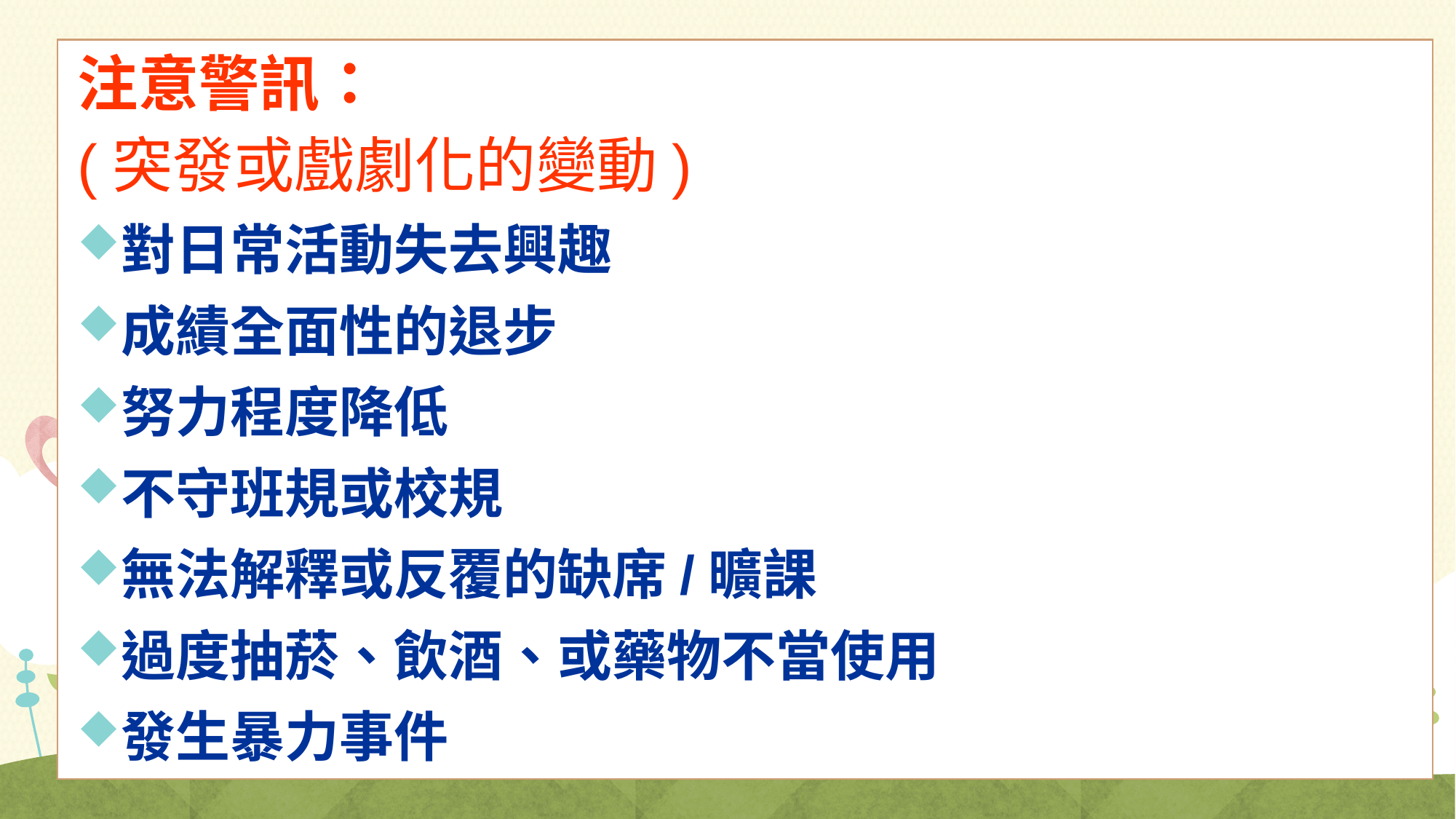

注意警訊：
(突發或戲劇化的變動)
對日常活動失去興趣
成績全面性的退步
努力程度降低
不守班規或校規
無法解釋或反覆的缺席/曠課
過度抽菸、飲酒、或藥物不當使用
發生暴力事件